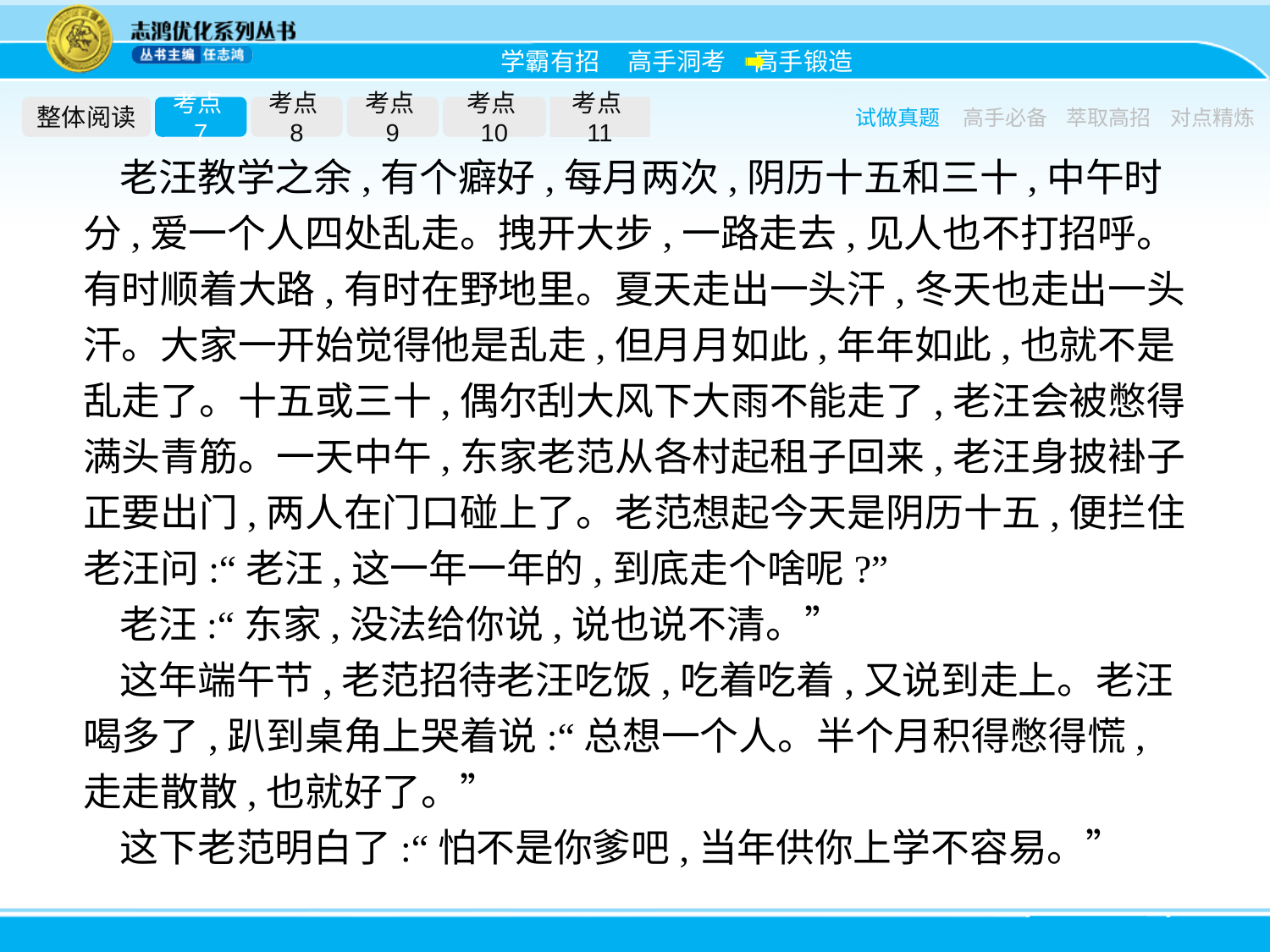

整体阅读
考点7
考点8
考点9
考点10
考点11
试做真题
高手必备
萃取高招
对点精炼
老汪教学之余,有个癖好,每月两次,阴历十五和三十,中午时分,爱一个人四处乱走。拽开大步,一路走去,见人也不打招呼。有时顺着大路,有时在野地里。夏天走出一头汗,冬天也走出一头汗。大家一开始觉得他是乱走,但月月如此,年年如此,也就不是乱走了。十五或三十,偶尔刮大风下大雨不能走了,老汪会被憋得满头青筋。一天中午,东家老范从各村起租子回来,老汪身披褂子正要出门,两人在门口碰上了。老范想起今天是阴历十五,便拦住老汪问:“老汪,这一年一年的,到底走个啥呢?”
老汪:“东家,没法给你说,说也说不清。”
这年端午节,老范招待老汪吃饭,吃着吃着,又说到走上。老汪喝多了,趴到桌角上哭着说:“总想一个人。半个月积得憋得慌,走走散散,也就好了。”
这下老范明白了:“怕不是你爹吧,当年供你上学不容易。”